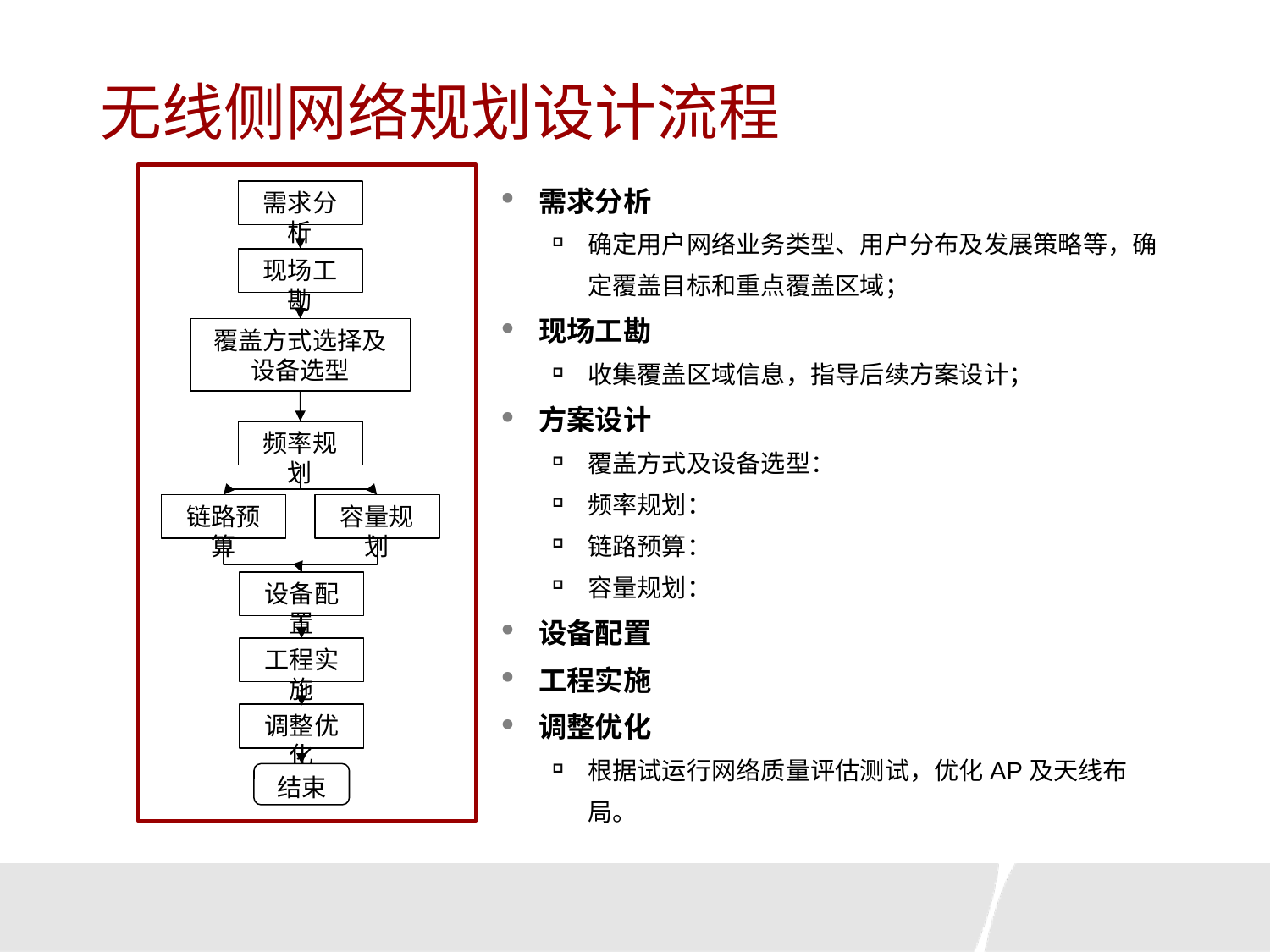

# 无线侧网络规划设计流程
需求分析
确定用户网络业务类型、用户分布及发展策略等，确定覆盖目标和重点覆盖区域；
现场工勘
收集覆盖区域信息，指导后续方案设计；
方案设计
覆盖方式及设备选型：
频率规划：
链路预算：
容量规划：
设备配置
工程实施
调整优化
根据试运行网络质量评估测试，优化AP及天线布局。

需求分析
现场工勘
覆盖方式选择及设备选型
频率规划
链路预算
容量规划
设备配置
工程实施
调整优化
结束